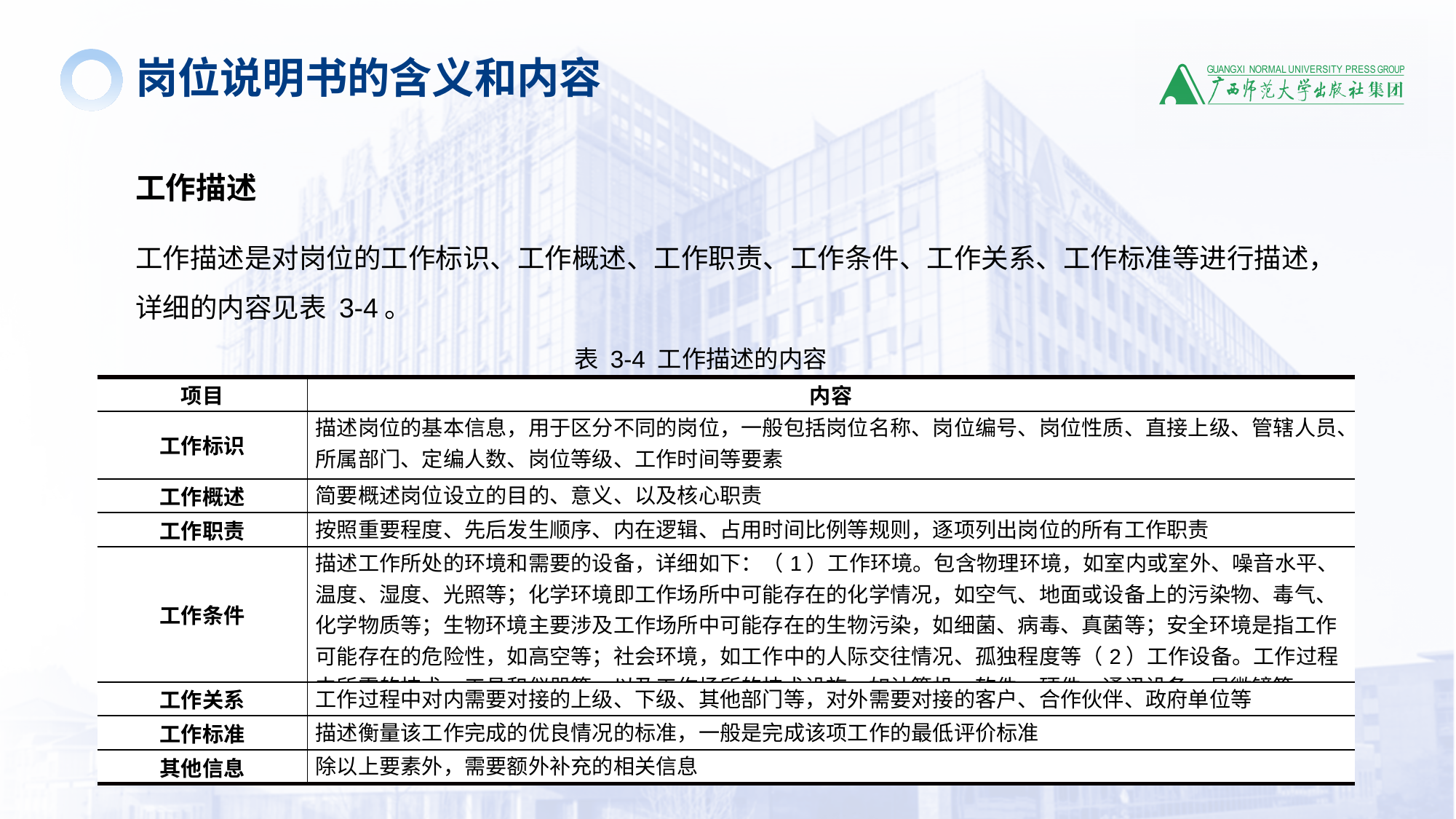

岗位说明书的含义和内容

工作描述
工作描述是对岗位的工作标识、工作概述、工作职责、工作条件、工作关系、工作标准等进行描述，详细的内容见表 3-4。
表 3-4 工作描述的内容
| 项目 | 内容 |
| --- | --- |
| 工作标识 | 描述岗位的基本信息，用于区分不同的岗位，一般包括岗位名称、岗位编号、岗位性质、直接上级、管辖人员、所属部门、定编人数、岗位等级、工作时间等要素 |
| 工作概述 | 简要概述岗位设立的目的、意义、以及核心职责 |
| 工作职责 | 按照重要程度、先后发生顺序、内在逻辑、占用时间比例等规则，逐项列出岗位的所有工作职责 |
| 工作条件 | 描述工作所处的环境和需要的设备，详细如下：（1）工作环境。包含物理环境，如室内或室外、噪音水平、温度、湿度、光照等；化学环境即工作场所中可能存在的化学情况，如空气、地面或设备上的污染物、毒气、化学物质等；生物环境主要涉及工作场所中可能存在的生物污染，如细菌、病毒、真菌等；安全环境是指工作可能存在的危险性，如高空等；社会环境，如工作中的人际交往情况、孤独程度等（2）工作设备。工作过程中所需的技术、工具和仪器等，以及工作场所的技术设施，如计算机、软件、硬件、通讯设备、显微镜等 |
| 工作关系 | 工作过程中对内需要对接的上级、下级、其他部门等，对外需要对接的客户、合作伙伴、政府单位等 |
| 工作标准 | 描述衡量该工作完成的优良情况的标准，一般是完成该项工作的最低评价标准 |
| 其他信息 | 除以上要素外，需要额外补充的相关信息 |